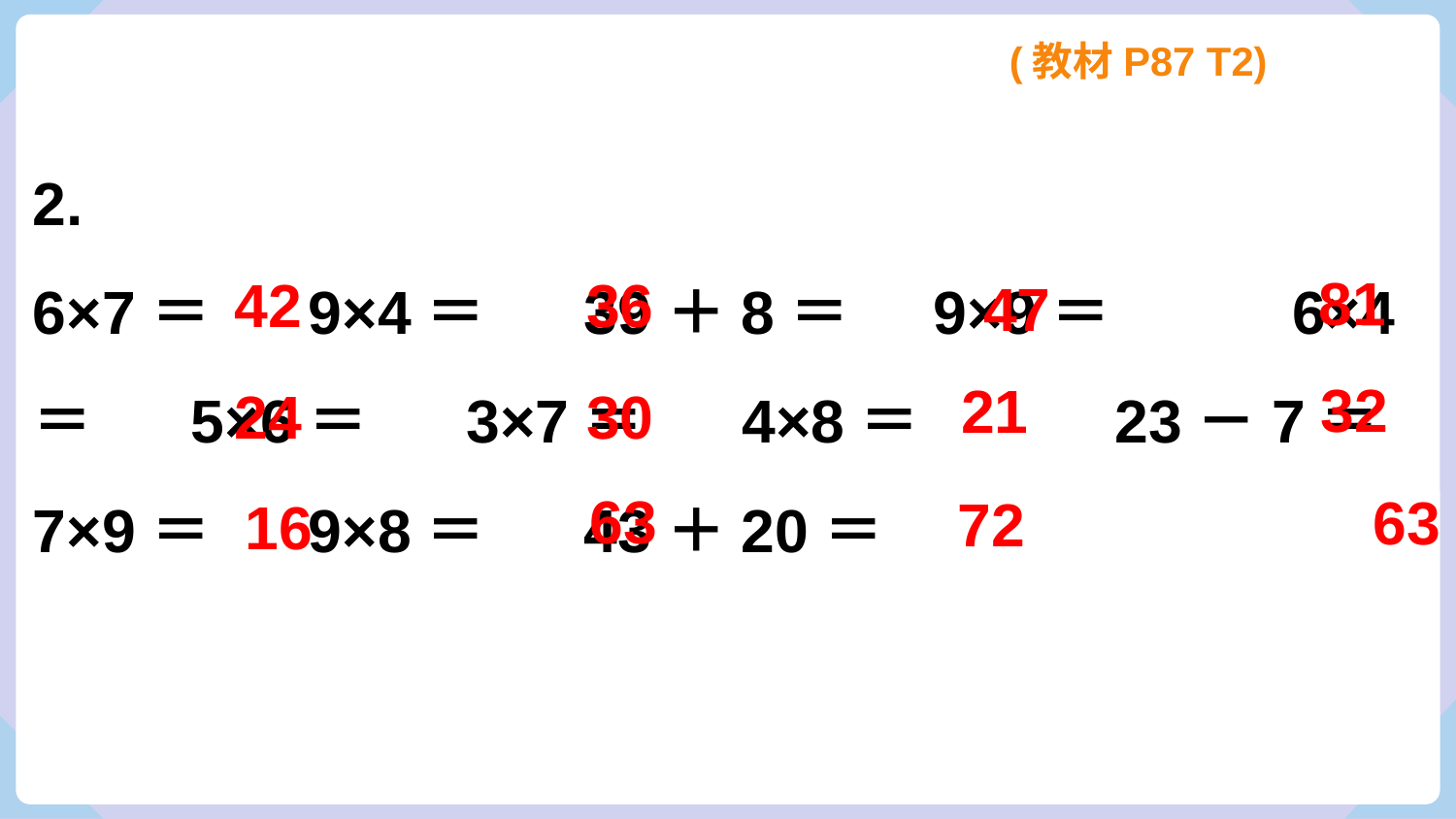

(教材P87 T2)
2.
6×7＝      9×4＝      39＋8＝     9×9＝            6×4＝      5×6＝      3×7＝      4×8＝             23－7＝     7×9＝      9×8＝      43＋20＝
81
42
36
47
32
21
24
30
63
63
72
16